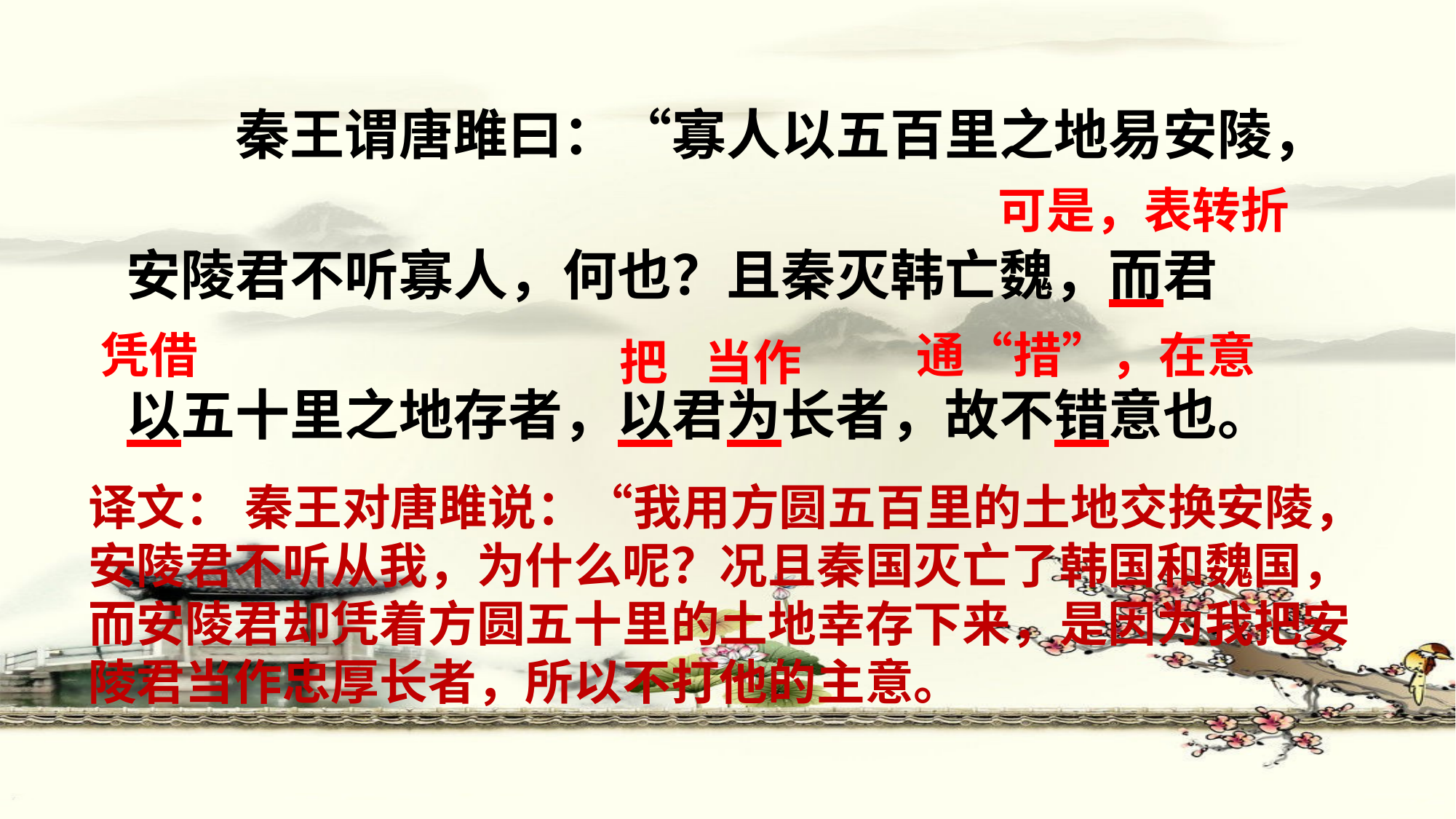

秦王谓唐雎曰：“寡人以五百里之地易安陵，

安陵君不听寡人，何也？且秦灭韩亡魏，而君

以五十里之地存者，以君为长者，故不错意也。
可是，表转折
凭借
通“措”，在意
把
当作
译文： 秦王对唐雎说：“我用方圆五百里的土地交换安陵，安陵君不听从我，为什么呢？况且秦国灭亡了韩国和魏国，而安陵君却凭着方圆五十里的土地幸存下来，是因为我把安陵君当作忠厚长者，所以不打他的主意。